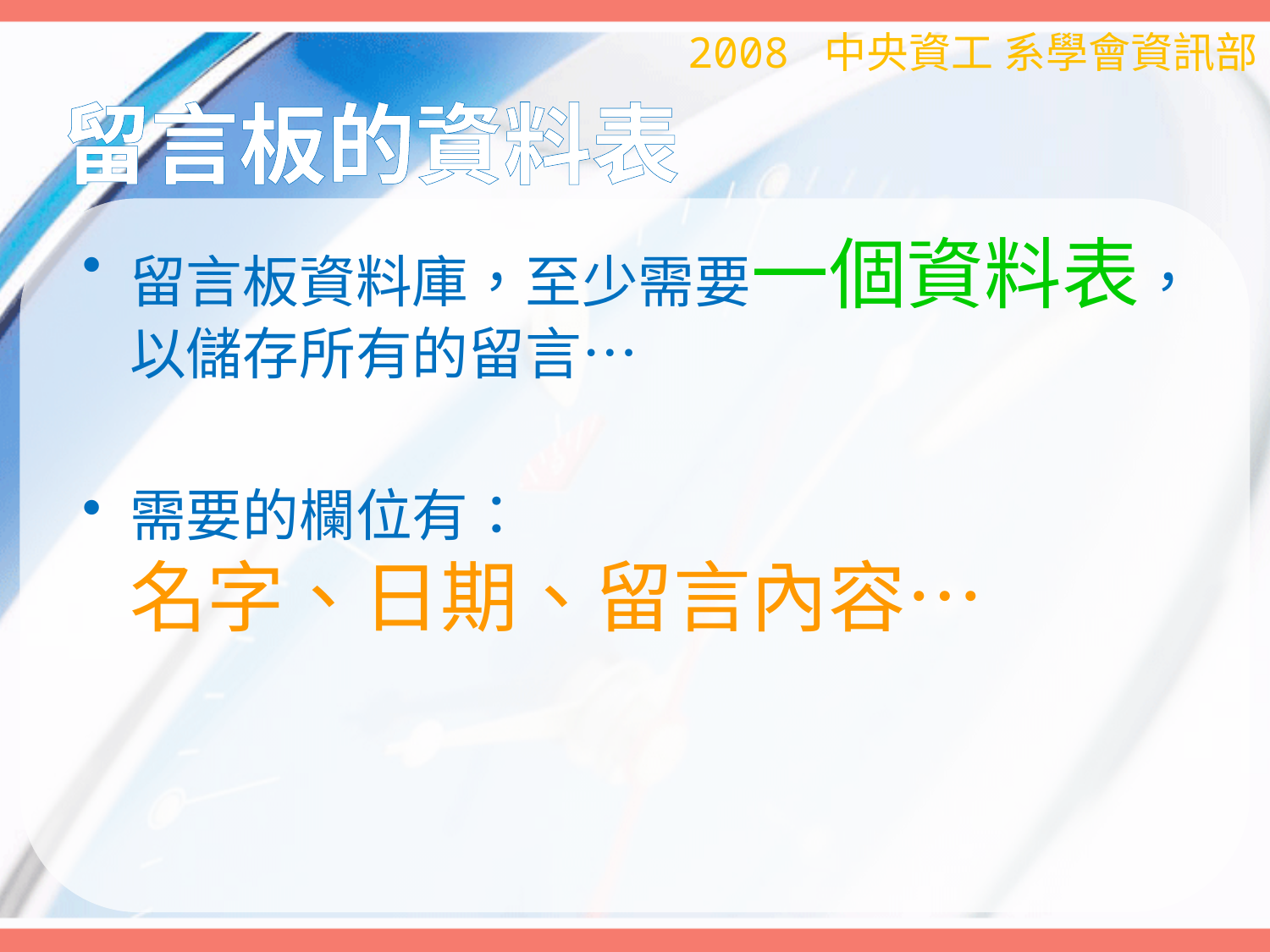

2008 中央資工 系學會資訊部
# 留言板的資料表

留言板資料庫，至少需要一個資料表，以儲存所有的留言…

需要的欄位有：
名字、日期、留言內容…